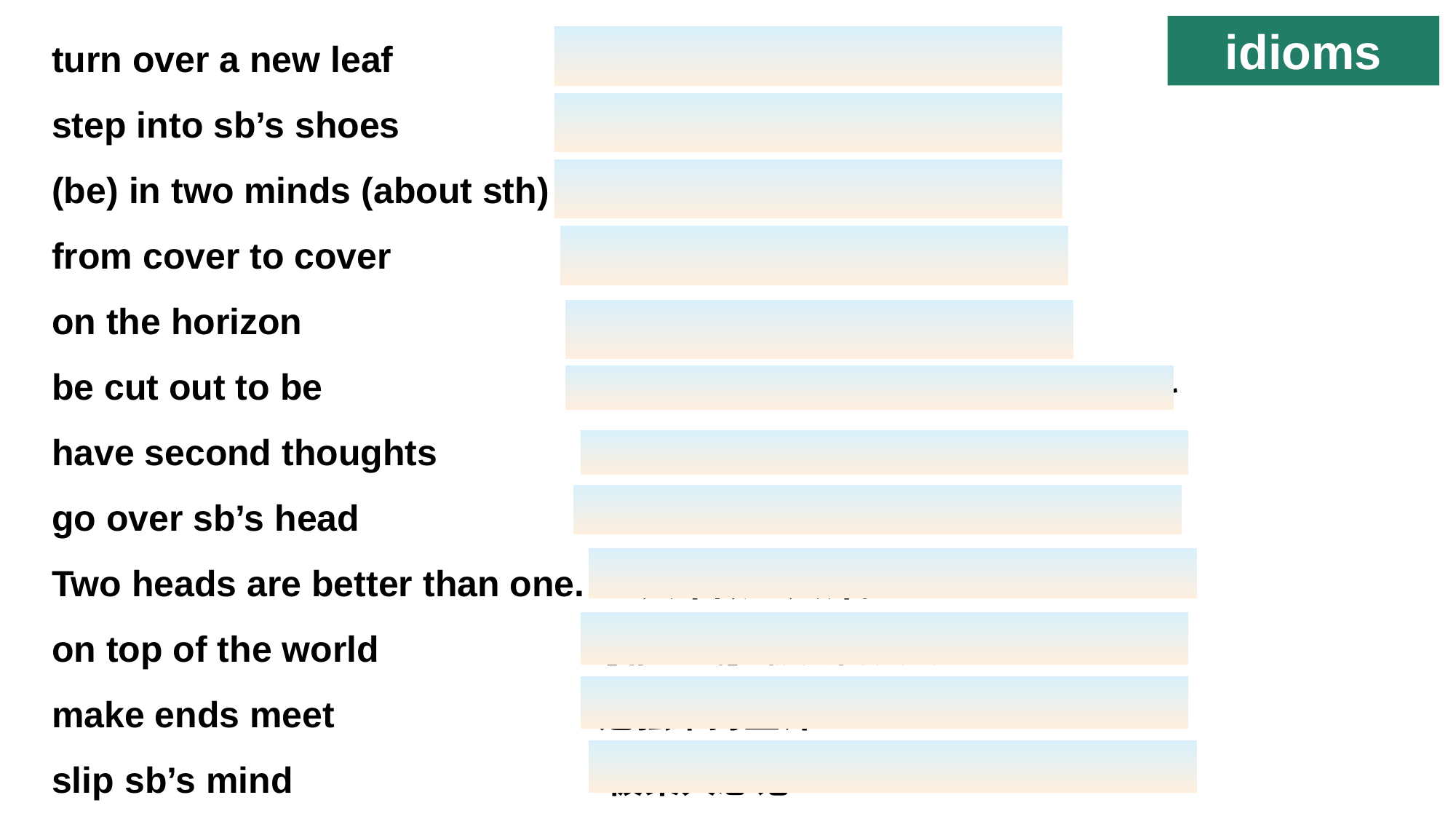

turn over a new leaf                  改过自新
step into sb’s shoes                 接替某人的工作 / 职位
(be) in two minds (about sth)（对于某事）犹豫不决
from cover to cover                   从头到尾
on the horizon                            将要发生
be cut out to be                          具有所需素质及才能；是……的材料
have second thoughts            （对原先的决定）犹豫 / 产生怀疑
go over sb’s head                       超出某人的理解范围
Two heads are better than one. 一人不敌二人计。
on top of the world                   ［非正式］极其高兴的
make ends meet                         勉强维持生计
slip sb’s mind                              被某人忘记
idioms